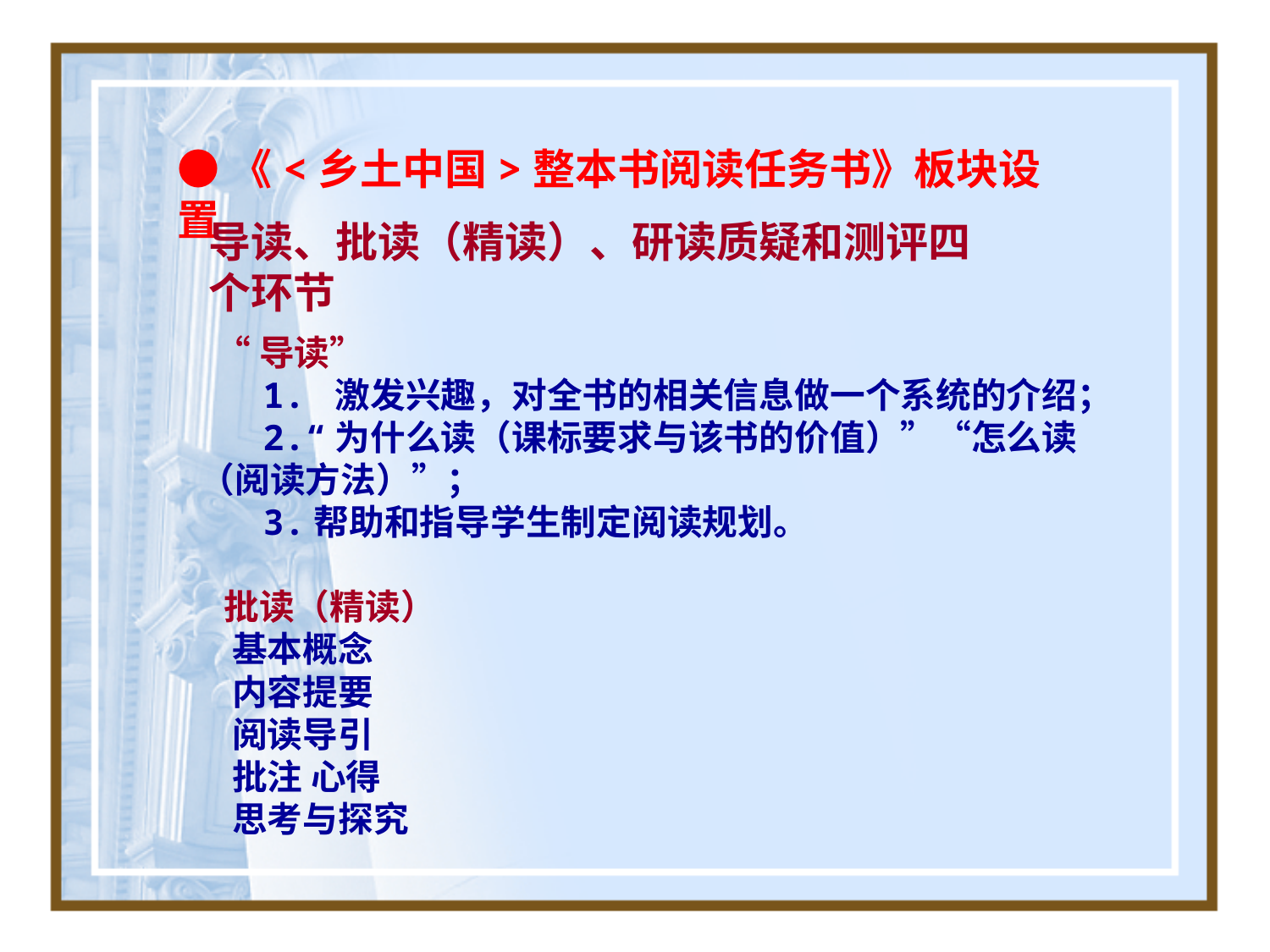

●《<乡土中国>整本书阅读任务书》板块设置

导读、批读（精读）、研读质疑和测评四个环节
  “导读”
   1. 激发兴趣，对全书的相关信息做一个系统的介绍；
   2.“为什么读（课标要求与该书的价值）”“怎么读（阅读方法）”；
   3.帮助和指导学生制定阅读规划。

  批读（精读）
   基本概念
   内容提要
   阅读导引
   批注 心得
   思考与探究